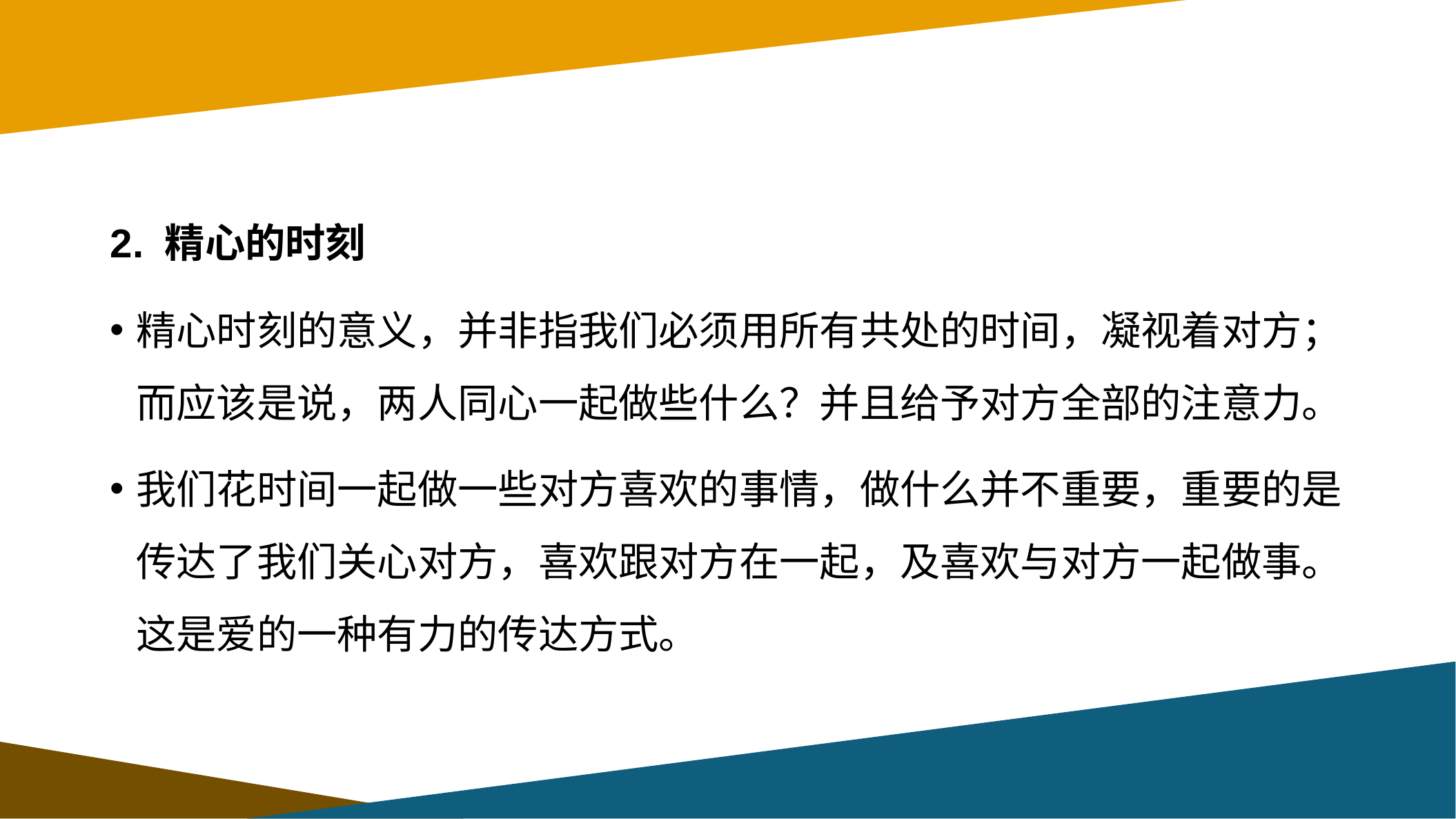

#
2. 精心的时刻
精心时刻的意义，并非指我们必须用所有共处的时间，凝视着对方；而应该是说，两人同心一起做些什么？并且给予对方全部的注意力。
我们花时间一起做一些对方喜欢的事情，做什么并不重要，重要的是传达了我们关心对方，喜欢跟对方在一起，及喜欢与对方一起做事。这是爱的一种有力的传达方式。